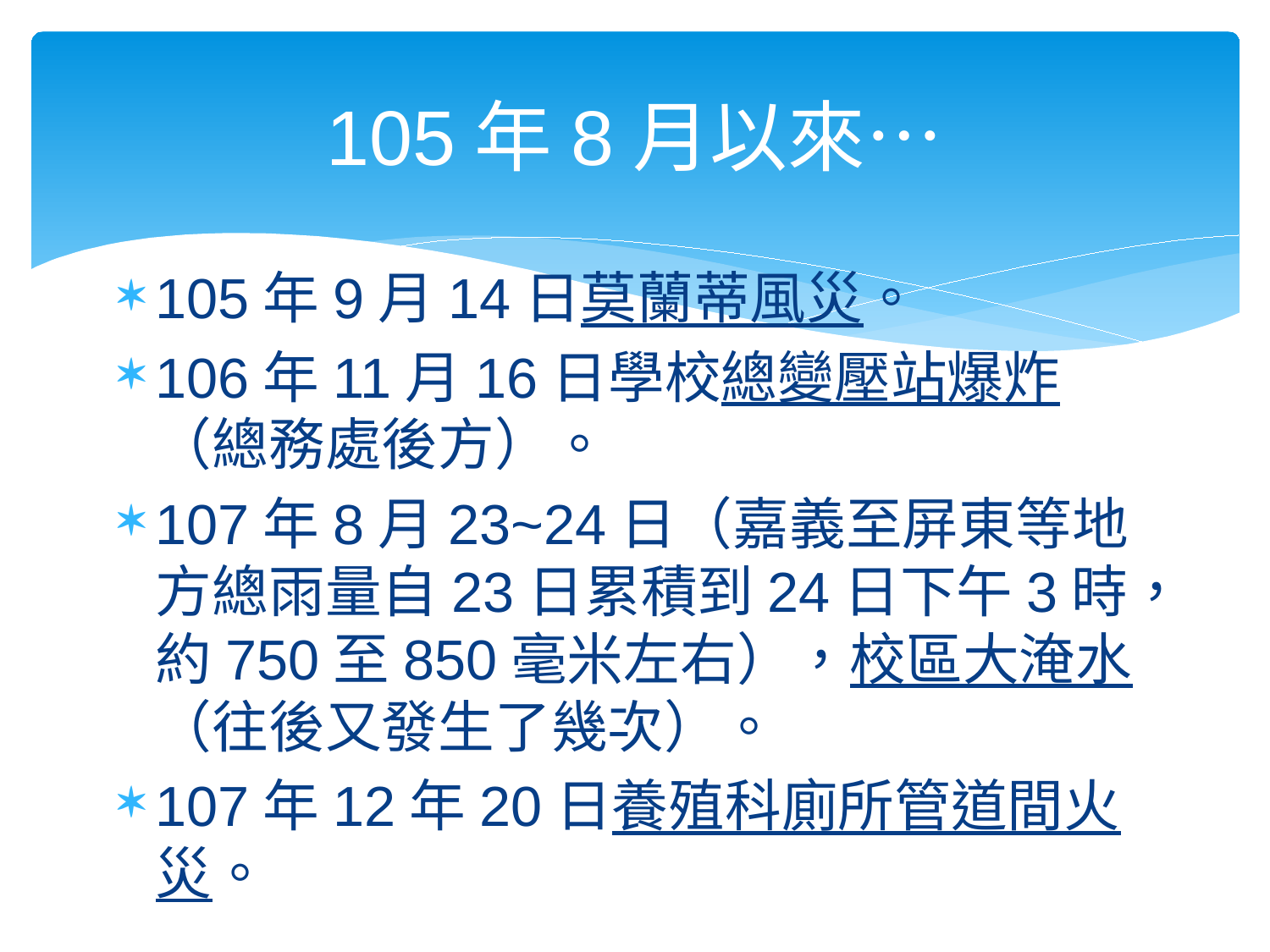

# 105年8月以來…
105年9月14日莫蘭蒂風災。
106年11月16日學校總變壓站爆炸（總務處後方）。
107年8月23~24日（嘉義至屏東等地方總雨量自23日累積到24日下午3時，約750至850毫米左右），校區大淹水（往後又發生了幾次）。
107年12年20日養殖科廁所管道間火災。